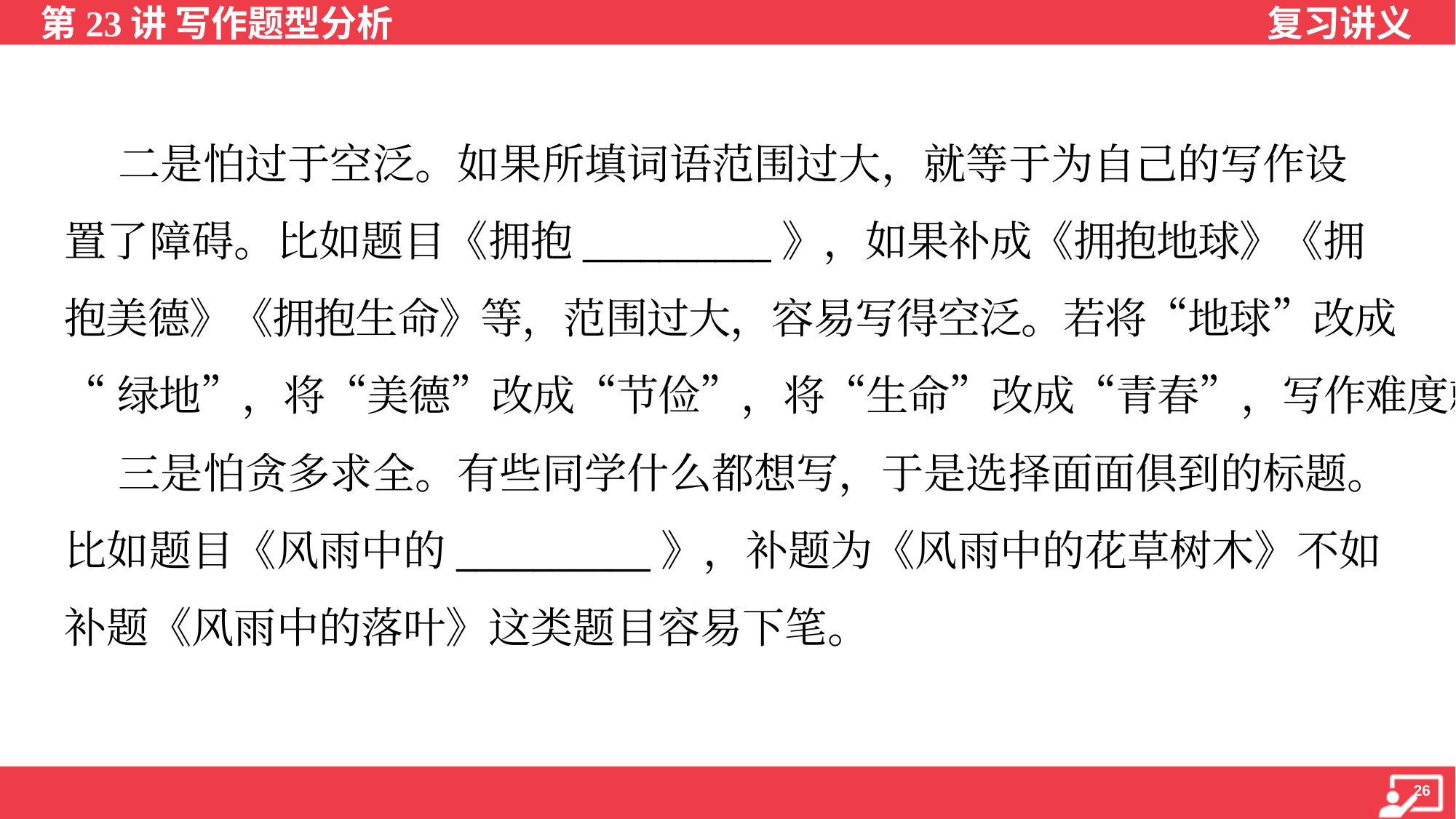

二是怕过于空泛。如果所填词语范围过大，就等于为自己的写作设
置了障碍。比如题目《拥抱__________》，如果补成《拥抱地球》《拥
抱美德》《拥抱生命》等，范围过大，容易写得空泛。若将“地球”改成
“绿地”，将“美德”改成“节俭”，将“生命”改成“青春”，写作难度就小多了。
    三是怕贪多求全。有些同学什么都想写，于是选择面面俱到的标题。
比如题目《风雨中的__________》，补题为《风雨中的花草树木》不如
补题《风雨中的落叶》这类题目容易下笔。